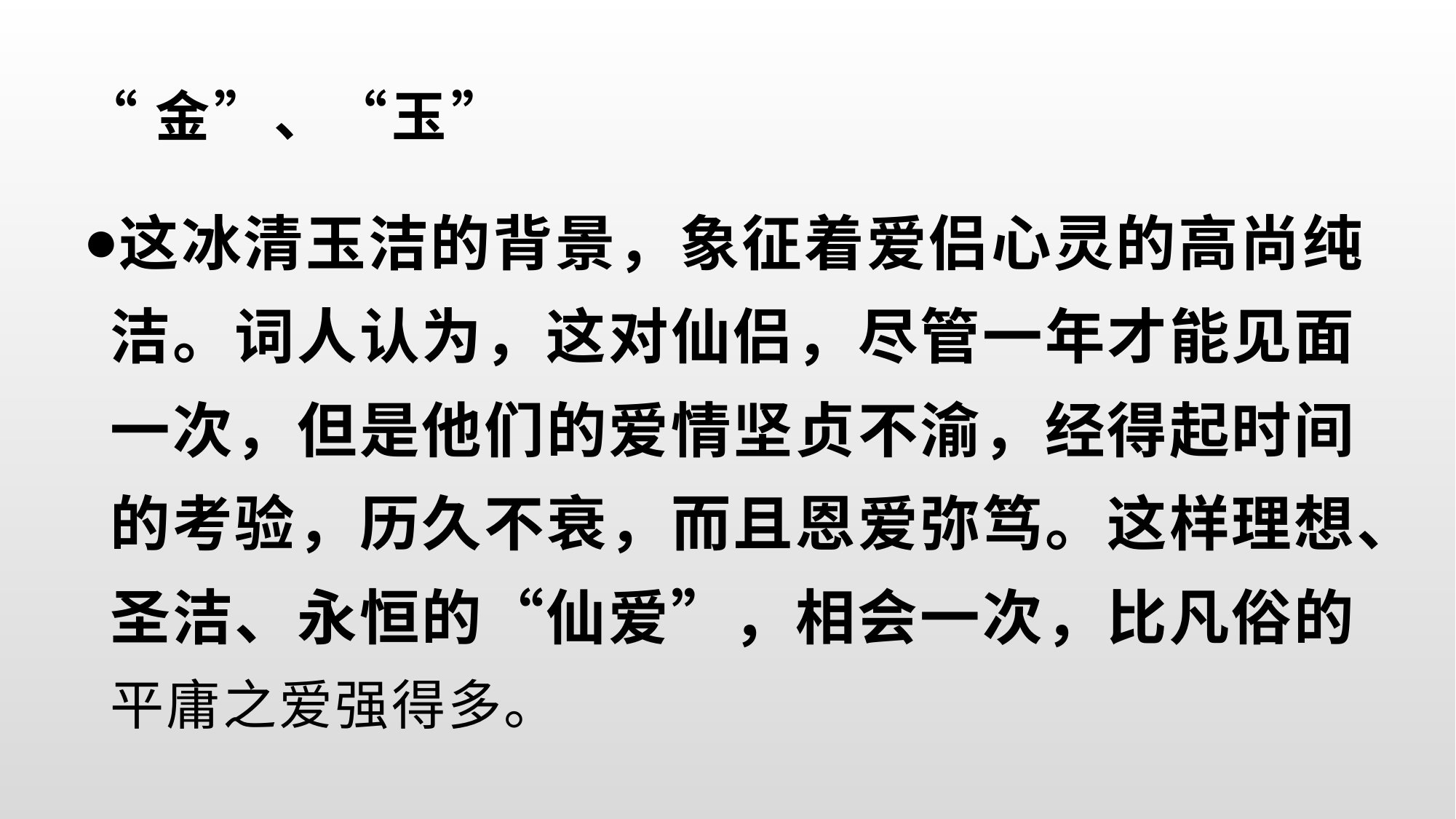

# “金”、“玉”
这冰清玉洁的背景，象征着爱侣心灵的高尚纯洁。词人认为，这对仙侣，尽管一年才能见面一次，但是他们的爱情坚贞不渝，经得起时间的考验，历久不衰，而且恩爱弥笃。这样理想、圣洁、永恒的“仙爱”，相会一次，比凡俗的平庸之爱强得多。